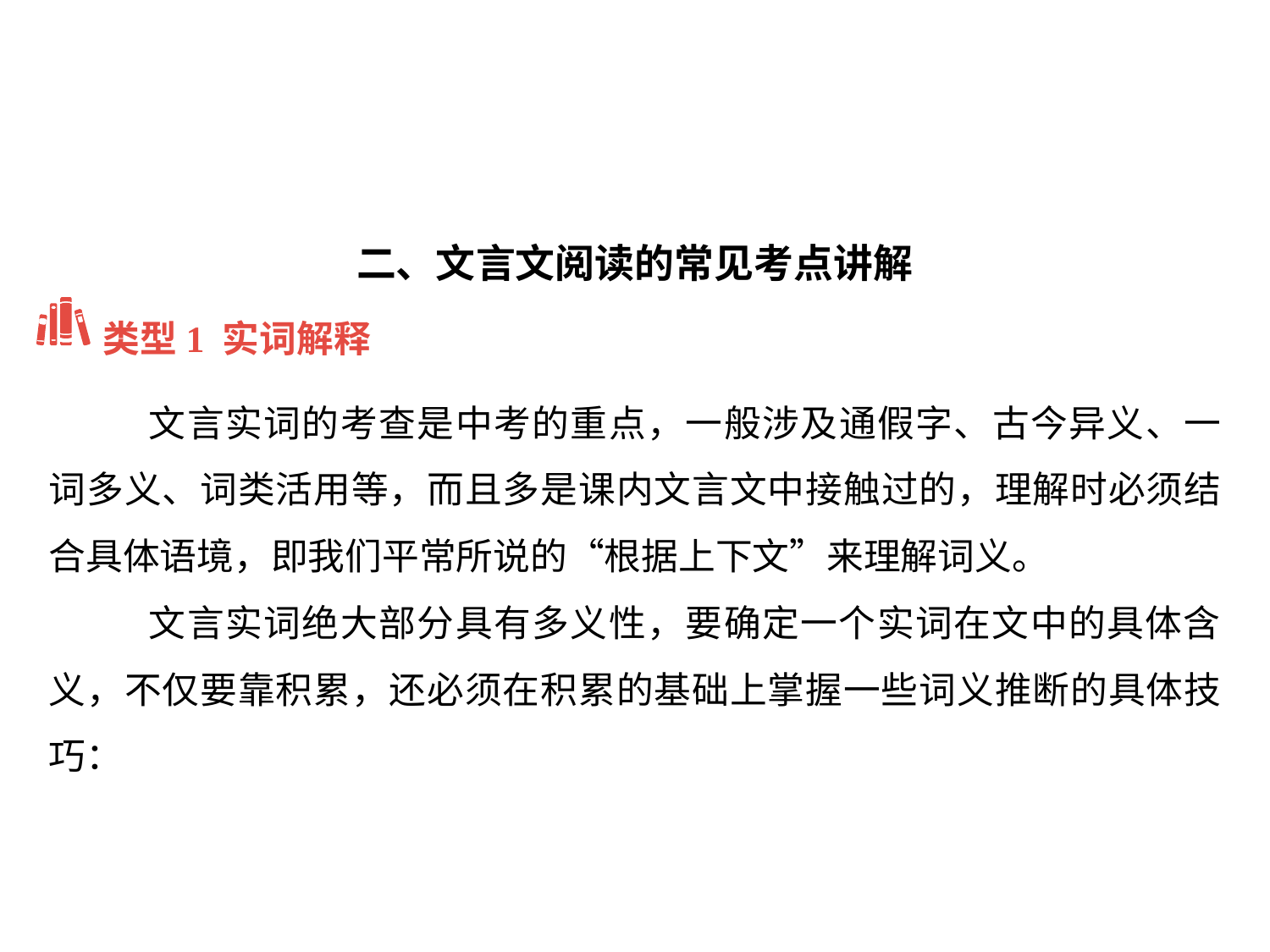

二、文言文阅读的常见考点讲解
类型1 实词解释

文言实词的考查是中考的重点，一般涉及通假字、古今异义、一词多义、词类活用等，而且多是课内文言文中接触过的，理解时必须结合具体语境，即我们平常所说的“根据上下文”来理解词义。
文言实词绝大部分具有多义性，要确定一个实词在文中的具体含义，不仅要靠积累，还必须在积累的基础上掌握一些词义推断的具体技巧：